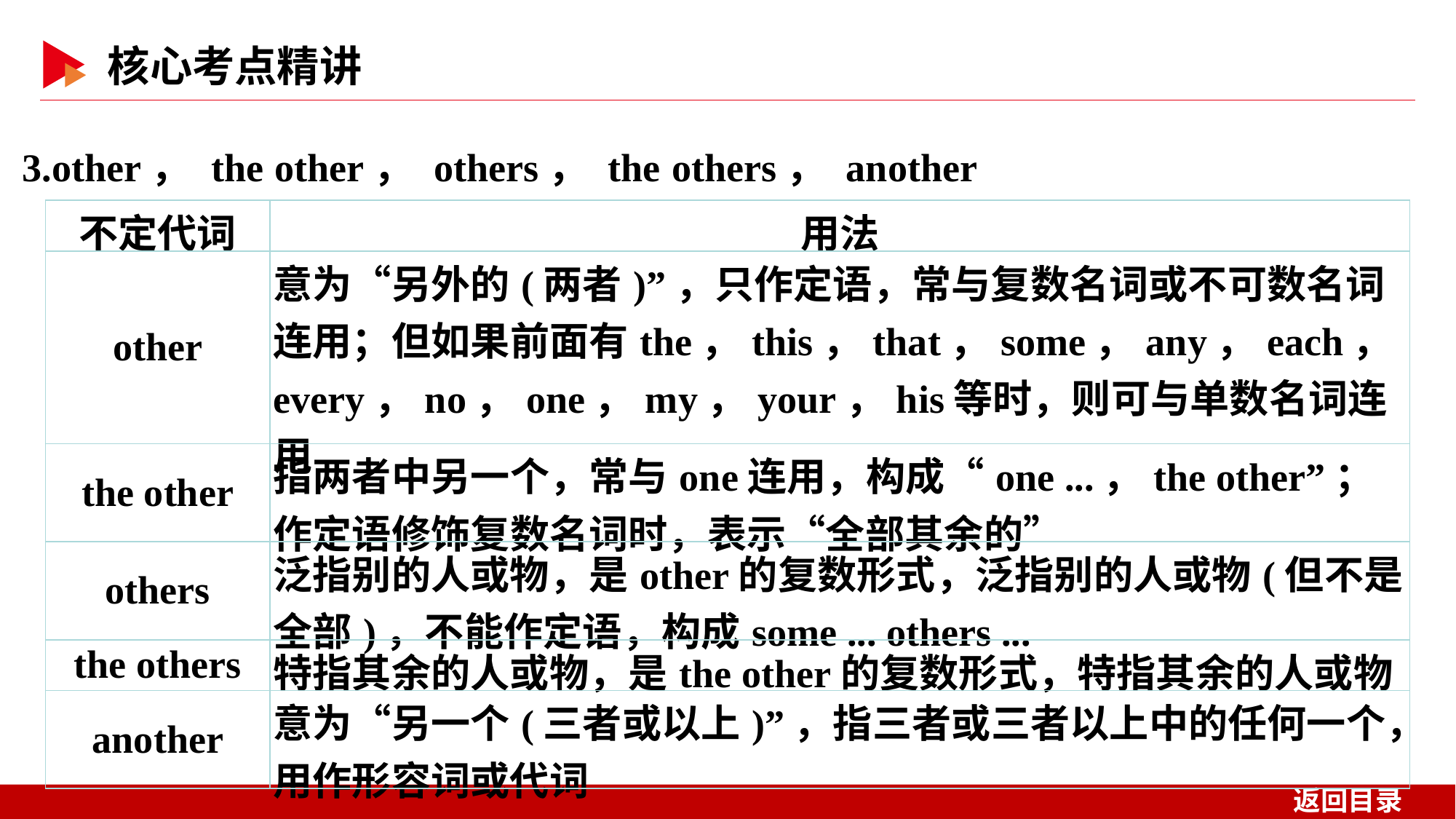

3.other， the other， others， the others， another
| 不定代词 | 用法 |
| --- | --- |
| other | 意为“另外的(两者)”，只作定语，常与复数名词或不可数名词连用；但如果前面有the，this，that，some，any，each，every，no，one，my，your，his等时，则可与单数名词连用 |
| the other | 指两者中另一个，常与one连用，构成“one ...，the other”；作定语修饰复数名词时，表示“全部其余的” |
| others | 泛指别的人或物，是other的复数形式，泛指别的人或物(但不是全部)，不能作定语，构成some ... others ... |
| the others | 特指其余的人或物，是the other的复数形式，特指其余的人或物 |
| another | 意为“另一个(三者或以上)”，指三者或三者以上中的任何一个，用作形容词或代词 |